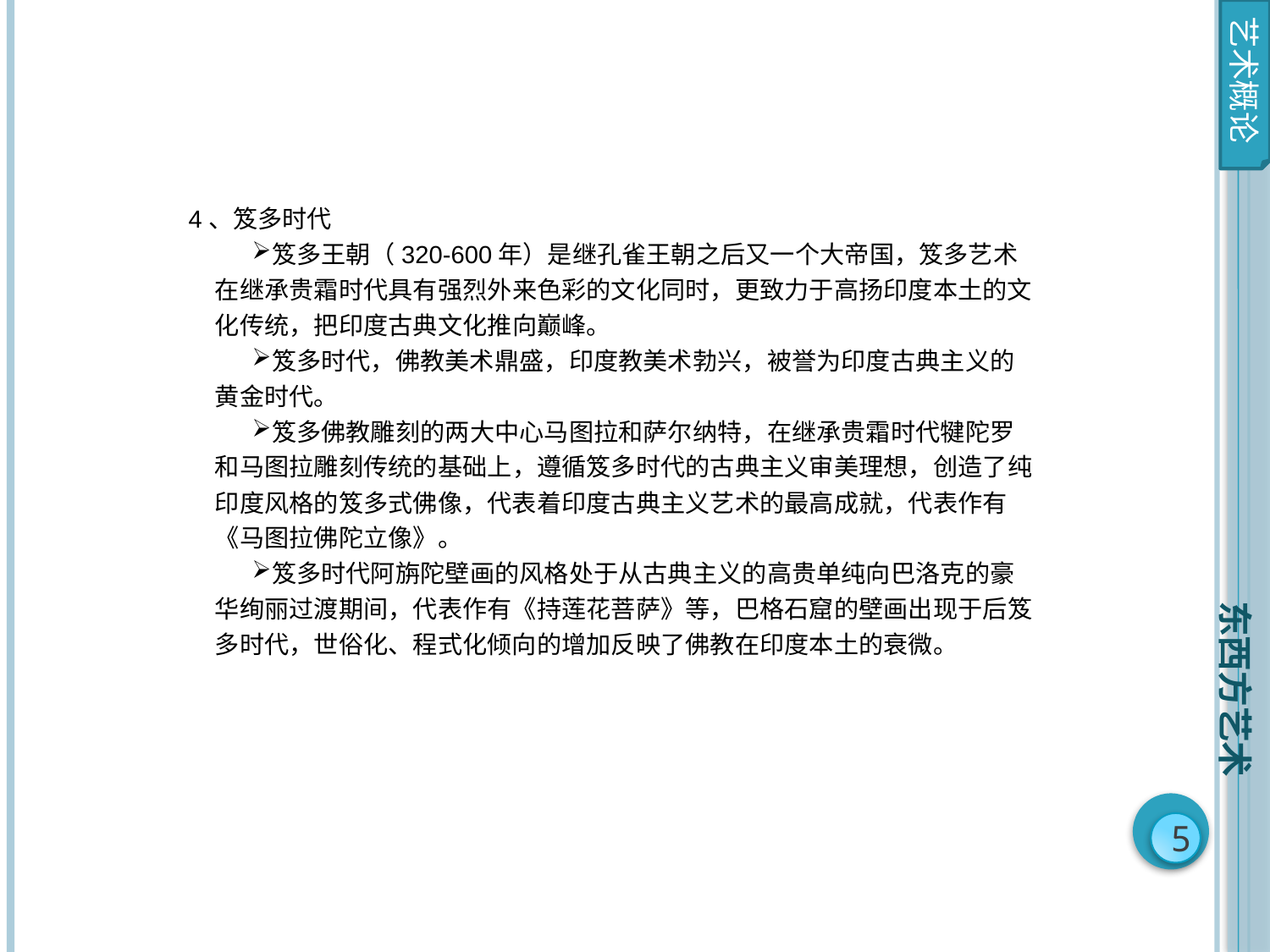

艺术概论
4、笈多时代
笈多王朝（320-600年）是继孔雀王朝之后又一个大帝国，笈多艺术在继承贵霜时代具有强烈外来色彩的文化同时，更致力于高扬印度本土的文化传统，把印度古典文化推向巅峰。
笈多时代，佛教美术鼎盛，印度教美术勃兴，被誉为印度古典主义的黄金时代。
笈多佛教雕刻的两大中心马图拉和萨尔纳特，在继承贵霜时代犍陀罗和马图拉雕刻传统的基础上，遵循笈多时代的古典主义审美理想，创造了纯印度风格的笈多式佛像，代表着印度古典主义艺术的最高成就，代表作有《马图拉佛陀立像》。
笈多时代阿旃陀壁画的风格处于从古典主义的高贵单纯向巴洛克的豪华绚丽过渡期间，代表作有《持莲花菩萨》等，巴格石窟的壁画出现于后笈多时代，世俗化、程式化倾向的增加反映了佛教在印度本土的衰微。
东西方艺术
5